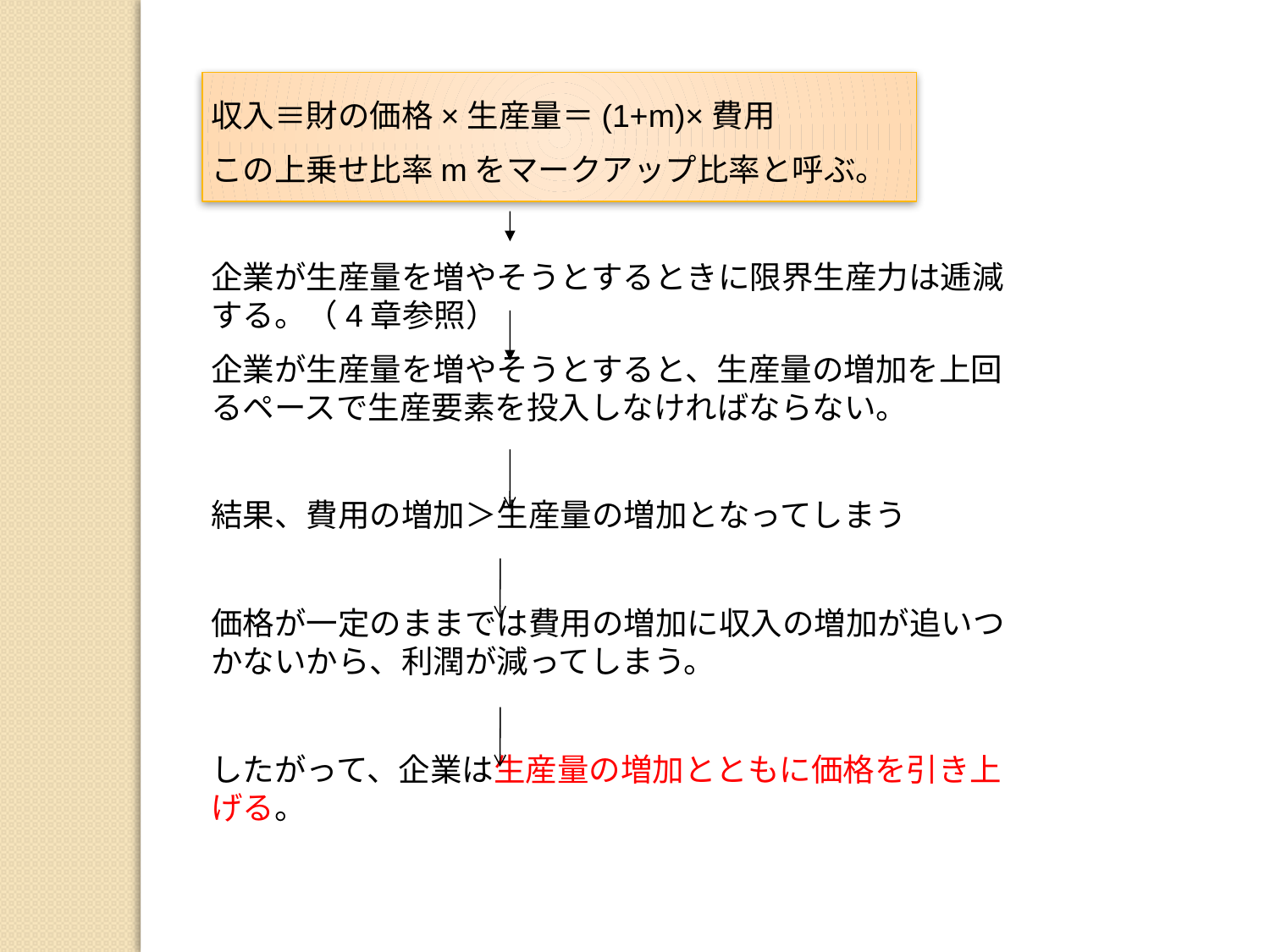

収入≡財の価格×生産量＝(1+m)×費用
この上乗せ比率mをマークアップ比率と呼ぶ。

企業が生産量を増やそうとするときに限界生産力は逓減する。（4章参照）
企業が生産量を増やそうとすると、生産量の増加を上回るペースで生産要素を投入しなければならない。

結果、費用の増加＞生産量の増加となってしまう

価格が一定のままでは費用の増加に収入の増加が追いつかないから、利潤が減ってしまう。

したがって、企業は生産量の増加とともに価格を引き上げる。